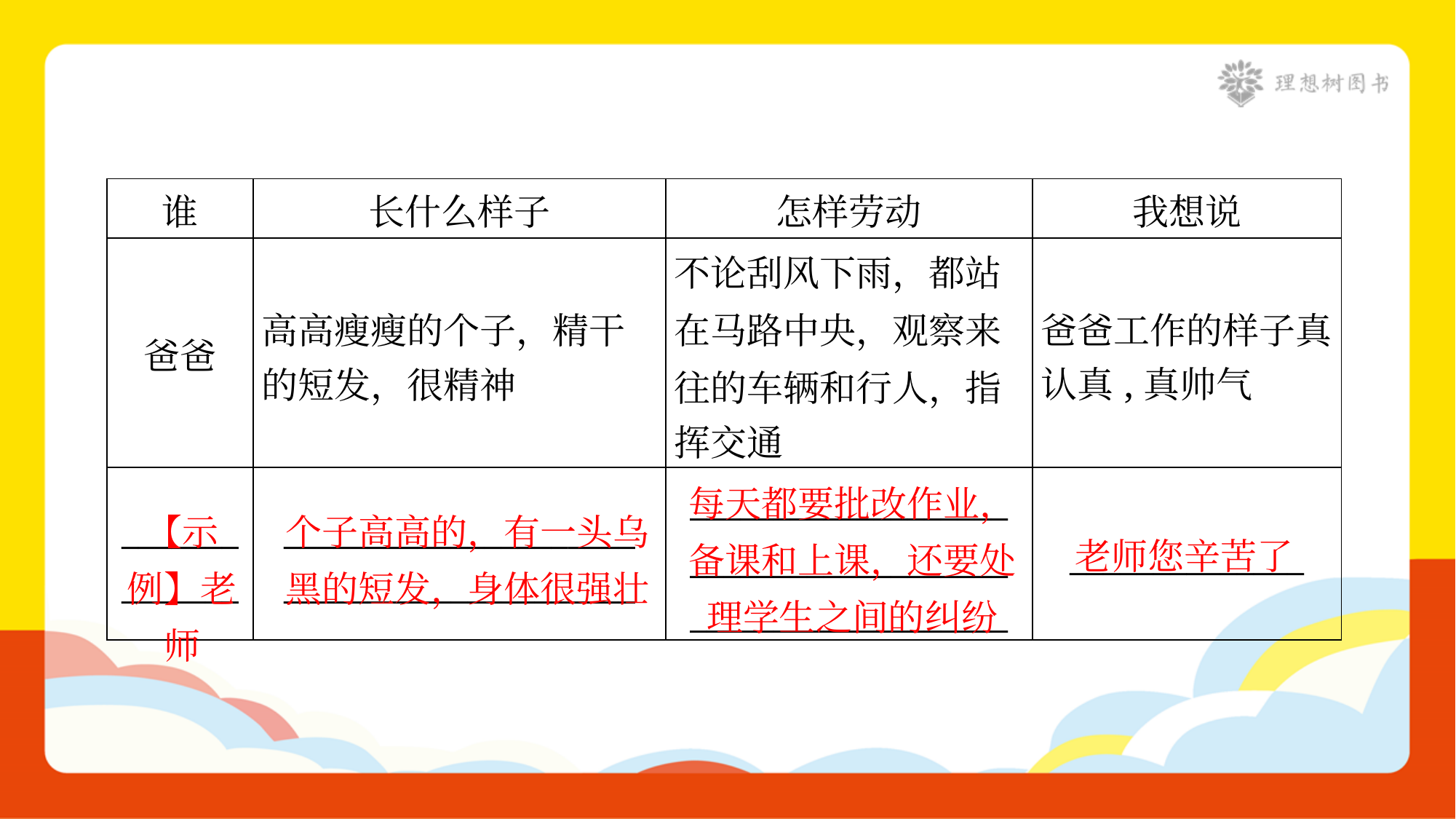

| 谁 | 长什么样子 | 怎样劳动 | 我想说 |
| --- | --- | --- | --- |
| 爸爸 | 高高瘦瘦的个子，精干 的短发，很精神 | 不论刮风下雨，都站 在马路中央，观察来 往的车辆和行人，指 挥交通 | 爸爸工作的样子真 认真,真帅气 |
| \_\_\_\_\_\_\_ \_\_\_\_\_\_\_ | \_\_\_\_\_\_\_\_\_\_\_\_\_\_\_\_\_\_\_\_\_ \_\_\_\_\_\_\_\_\_\_\_\_\_\_\_\_\_\_\_\_\_ | \_\_\_\_\_\_\_\_\_\_\_\_\_\_\_\_\_\_\_ \_\_\_\_\_\_\_\_\_\_\_\_\_\_\_\_\_\_\_ \_\_\_\_\_\_\_\_\_\_\_\_\_\_\_\_\_\_\_ | \_\_\_\_\_\_\_\_\_\_\_\_\_\_ |
每天都要批改作业，备课和上课，还要处理学生之间的纠纷
【示例】老师
个子高高的，有一头乌黑的短发，身体很强壮
老师您辛苦了